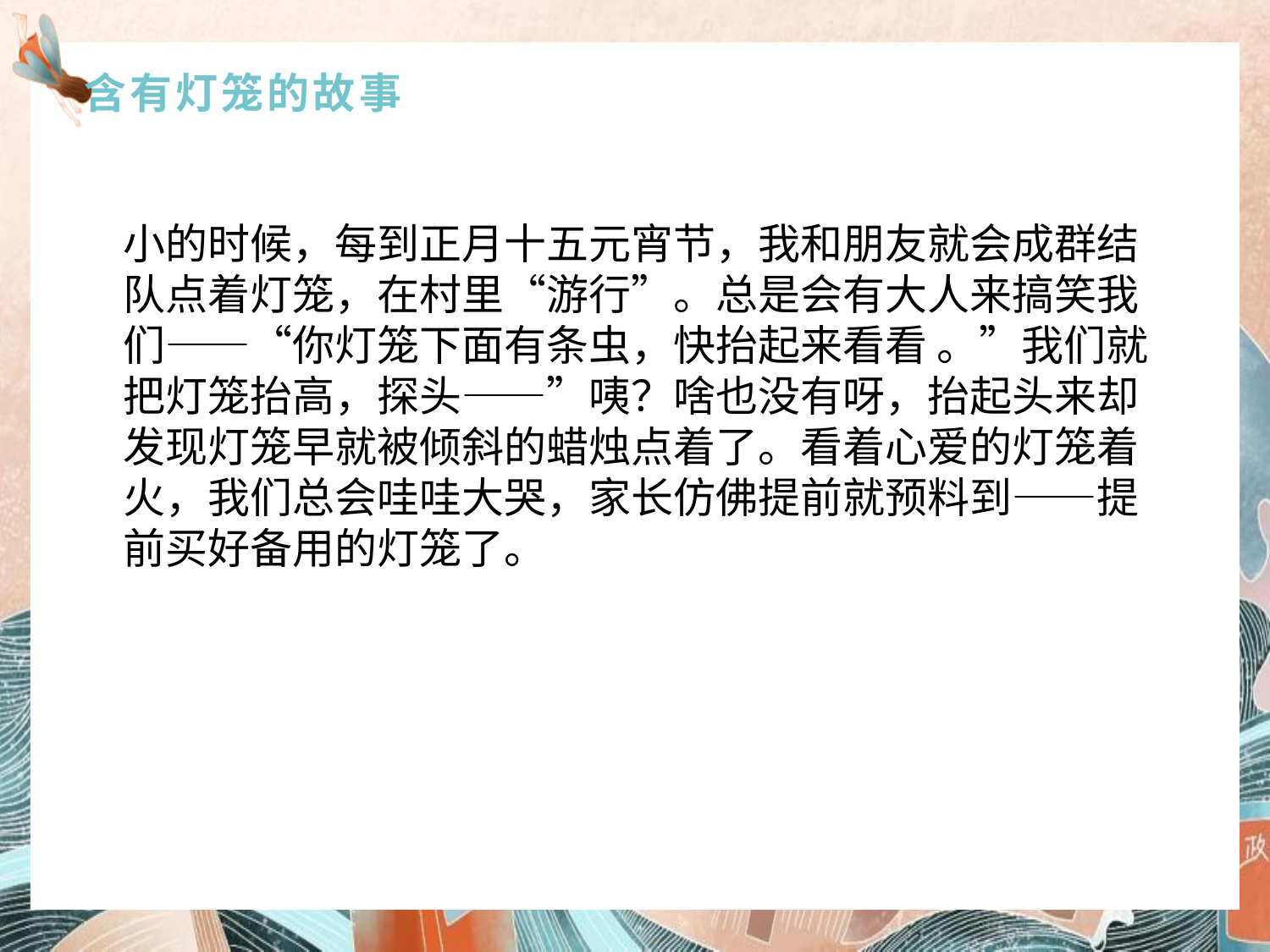

# 含有灯笼的故事
小的时候，每到正月十五元宵节，我和朋友就会成群结队点着灯笼，在村里“游行”。总是会有大人来搞笑我们——“你灯笼下面有条虫，快抬起来看看 。”我们就把灯笼抬高，探头——”咦？啥也没有呀，抬起头来却发现灯笼早就被倾斜的蜡烛点着了。看着心爱的灯笼着火，我们总会哇哇大哭，家长仿佛提前就预料到——提前买好备用的灯笼了。